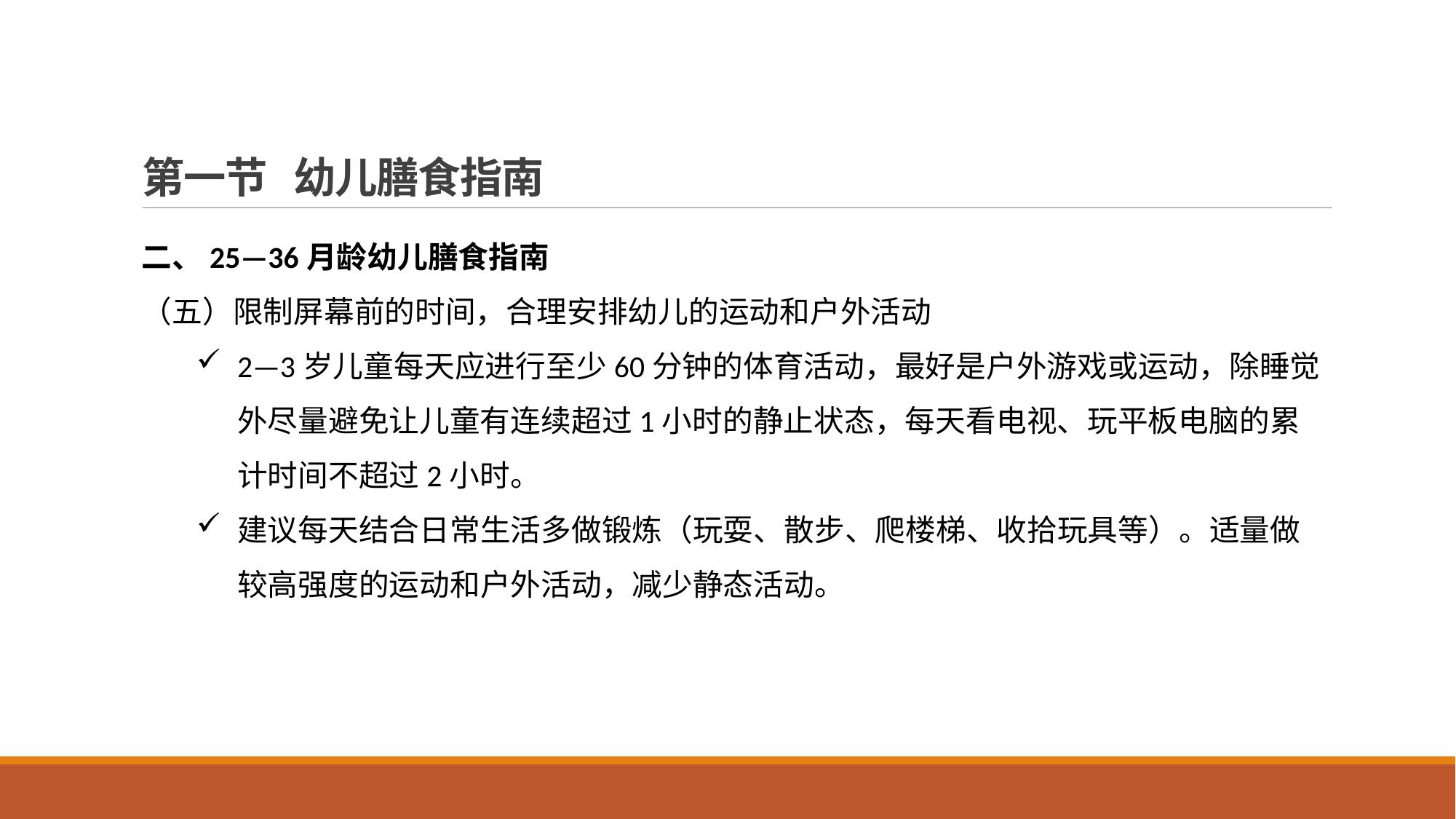

# 第一节   幼儿膳食指南
二、25—36月龄幼儿膳食指南
（五）限制屏幕前的时间，合理安排幼儿的运动和户外活动
2—3岁儿童每天应进行至少60分钟的体育活动，最好是户外游戏或运动，除睡觉外尽量避免让儿童有连续超过1小时的静止状态，每天看电视、玩平板电脑的累计时间不超过2小时。
建议每天结合日常生活多做锻炼（玩耍、散步、爬楼梯、收拾玩具等）。适量做较高强度的运动和户外活动，减少静态活动。